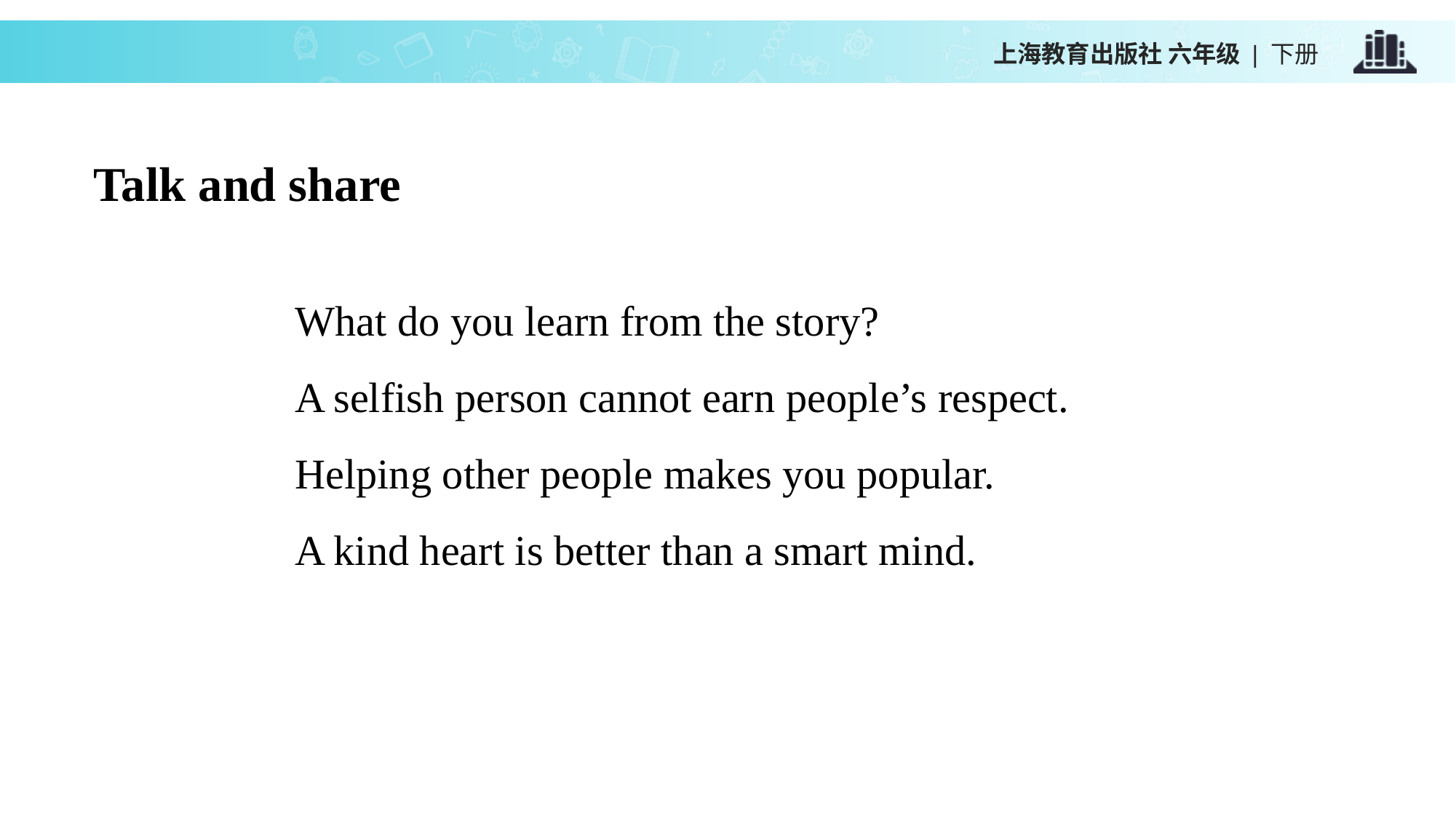

上海教育出版社 六年级 | 下册
Talk and share

What do you learn from the story?
A selfish person cannot earn people’s respect.
Helping other people makes you popular.
A kind heart is better than a smart mind.